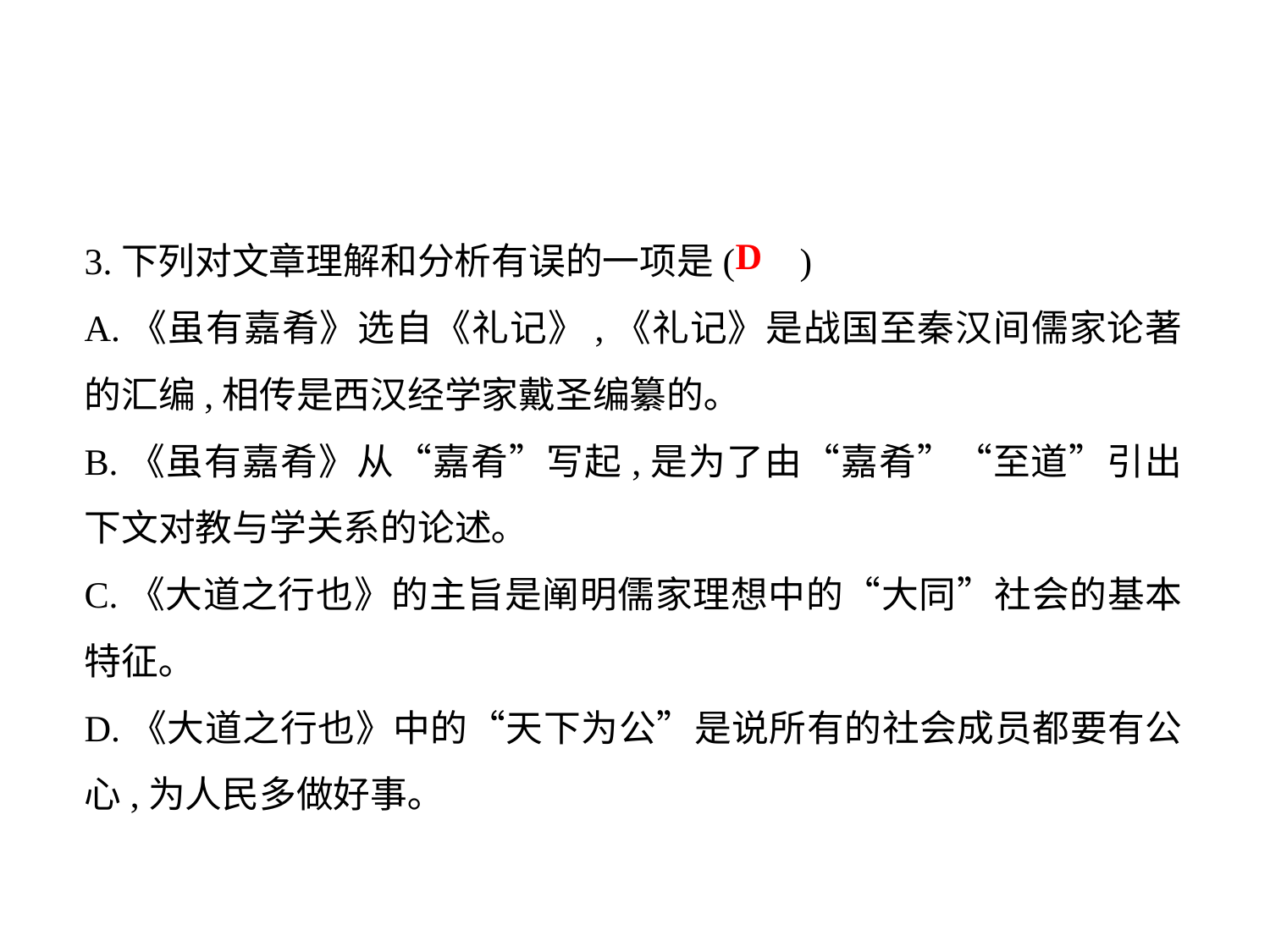

3.下列对文章理解和分析有误的一项是(       )
A.《虽有嘉肴》选自《礼记》,《礼记》是战国至秦汉间儒家论著的汇编,相传是西汉经学家戴圣编纂的｡
B.《虽有嘉肴》从“嘉肴”写起,是为了由“嘉肴”“至道”引出下文对教与学关系的论述｡
C.《大道之行也》的主旨是阐明儒家理想中的“大同”社会的基本特征｡
D.《大道之行也》中的“天下为公”是说所有的社会成员都要有公心,为人民多做好事｡
D